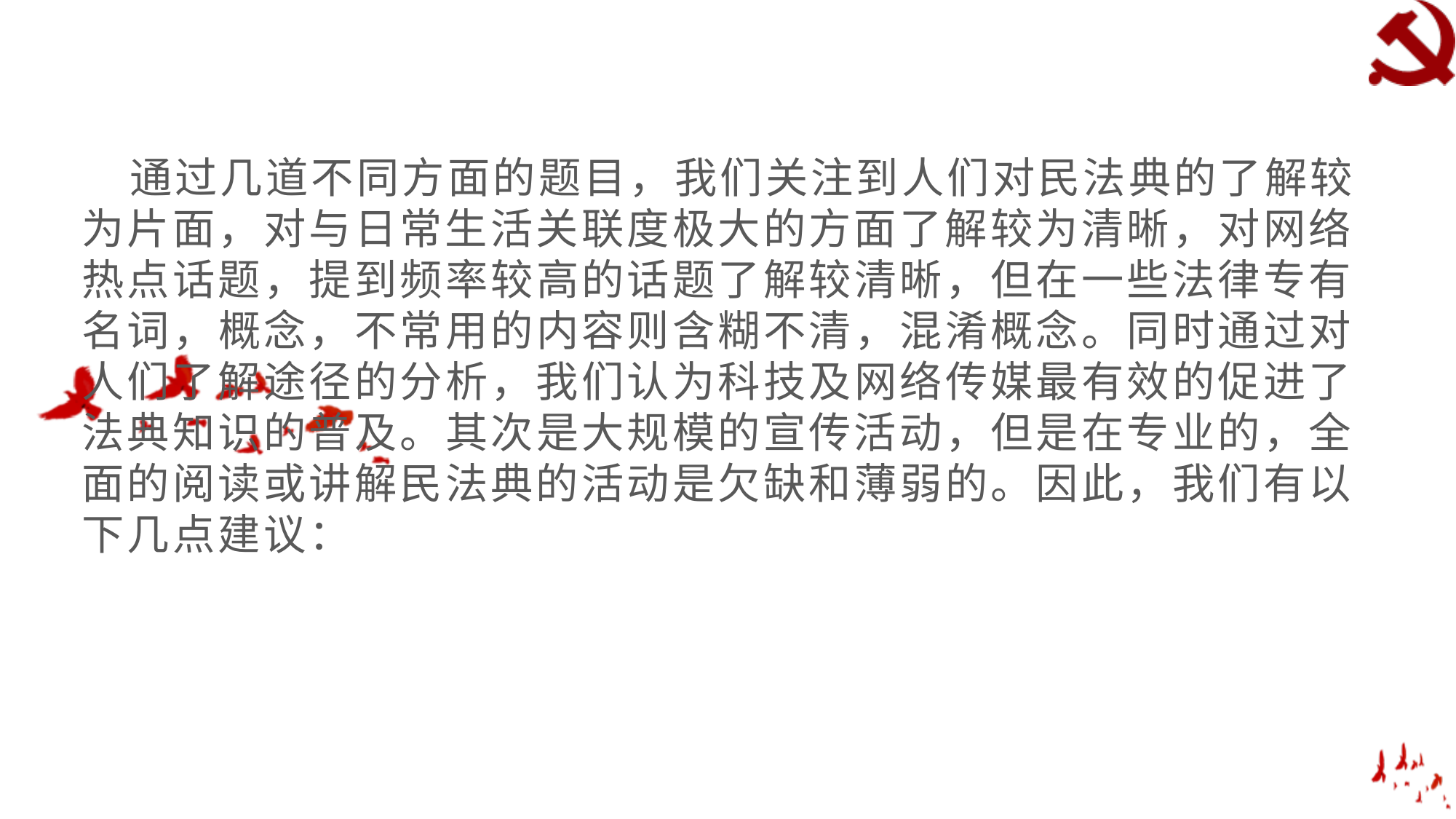

通过几道不同方面的题目，我们关注到人们对民法典的了解较为片面，对与日常生活关联度极大的方面了解较为清晰，对网络热点话题，提到频率较高的话题了解较清晰，但在一些法律专有名词，概念，不常用的内容则含糊不清，混淆概念。同时通过对人们了解途径的分析，我们认为科技及网络传媒最有效的促进了法典知识的普及。其次是大规模的宣传活动，但是在专业的，全面的阅读或讲解民法典的活动是欠缺和薄弱的。因此，我们有以下几点建议：